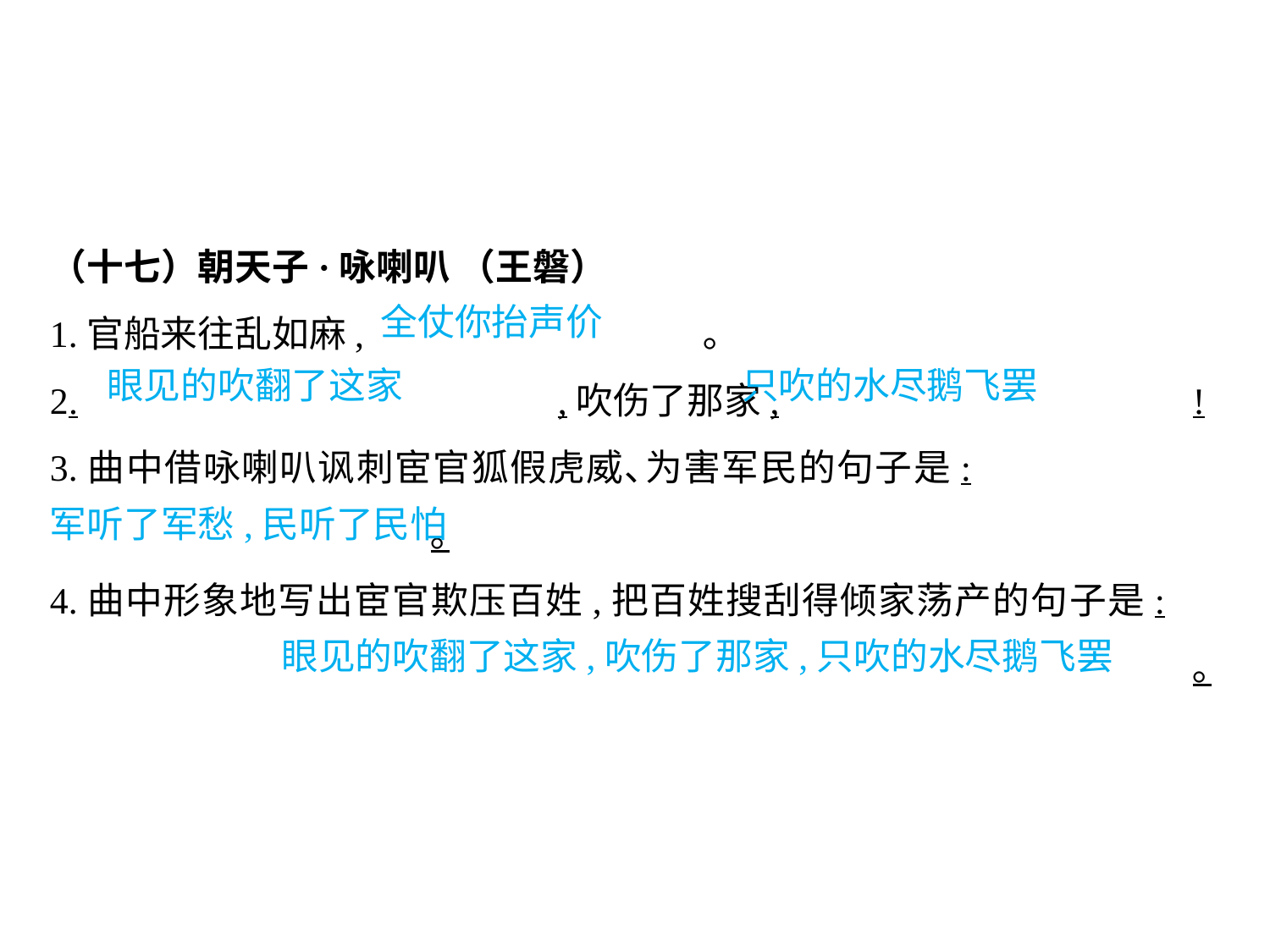

（十七）朝天子·咏喇叭 （王磐）
1.官船来往乱如麻,			 ｡
2.				,吹伤了那家,				!
3.曲中借咏喇叭讽刺宦官狐假虎威､为害军民的句子是:					｡
4.曲中形象地写出宦官欺压百姓,把百姓搜刮得倾家荡产的句子是:										｡
全仗你抬声价
眼见的吹翻了这家			只吹的水尽鹅飞罢
									  军听了军愁,民听了民怕
										         眼见的吹翻了这家,吹伤了那家,只吹的水尽鹅飞罢